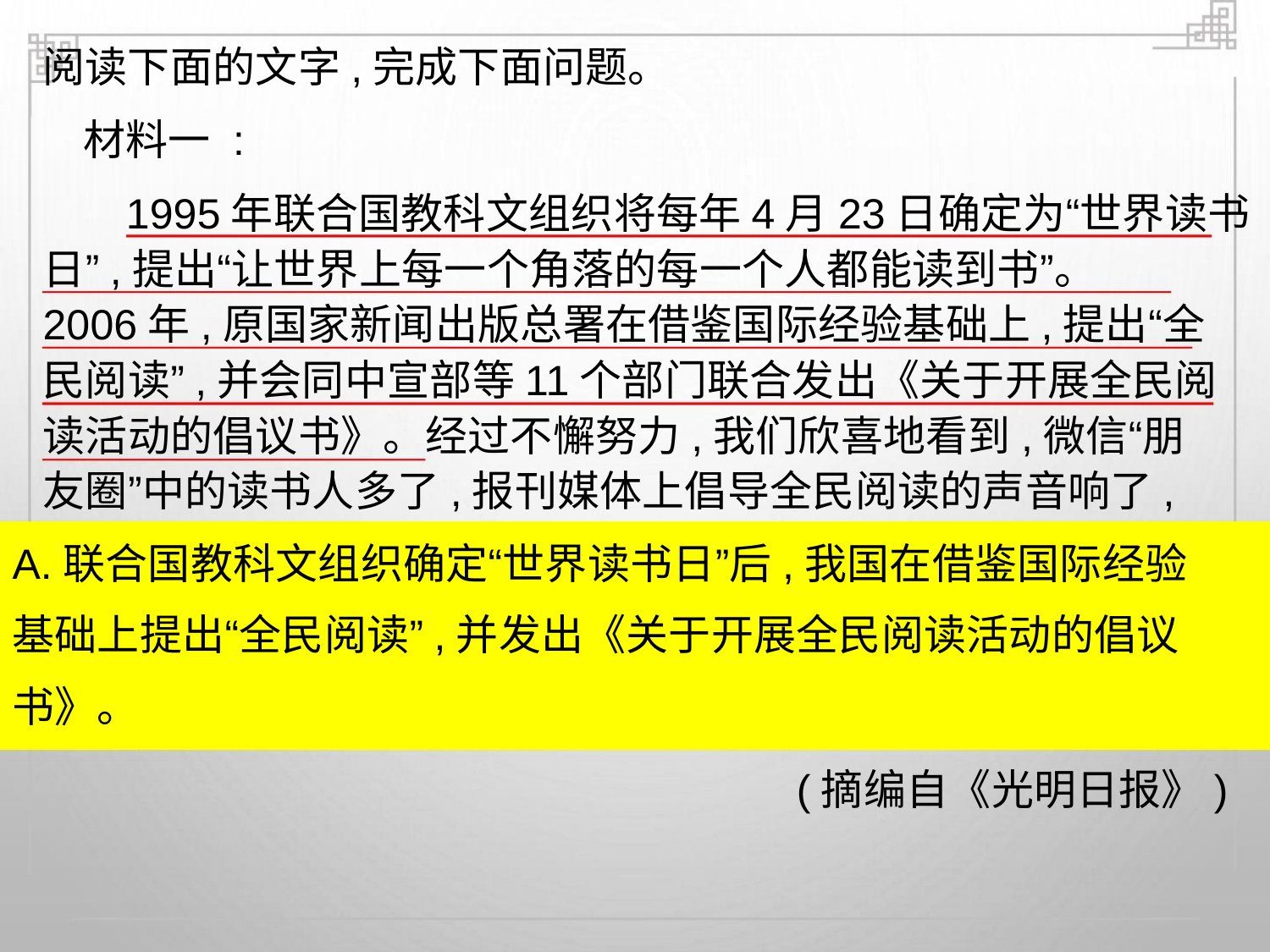

阅读下面的文字,完成下面问题。
材料一 :
1995年联合国教科文组织将每年4月23日确定为“世界读书
日”,提出“让世界上每一个角落的每一个人都能读到书”。
2006年,原国家新闻出版总署在借鉴国际经验基础上,提出“全
民阅读”,并会同中宣部等11个部门联合发出《关于开展全民阅
读活动的倡议书》。经过不懈努力,我们欣喜地看到,微信“朋
友圈”中的读书人多了,报刊媒体上倡导全民阅读的声音响了,
A.联合国教科文组织确定“世界读书日”后,我国在借鉴国际经验
基础上提出“全民阅读”,并发出《关于开展全民阅读活动的倡议
书》。
(摘编自《光明日报》)